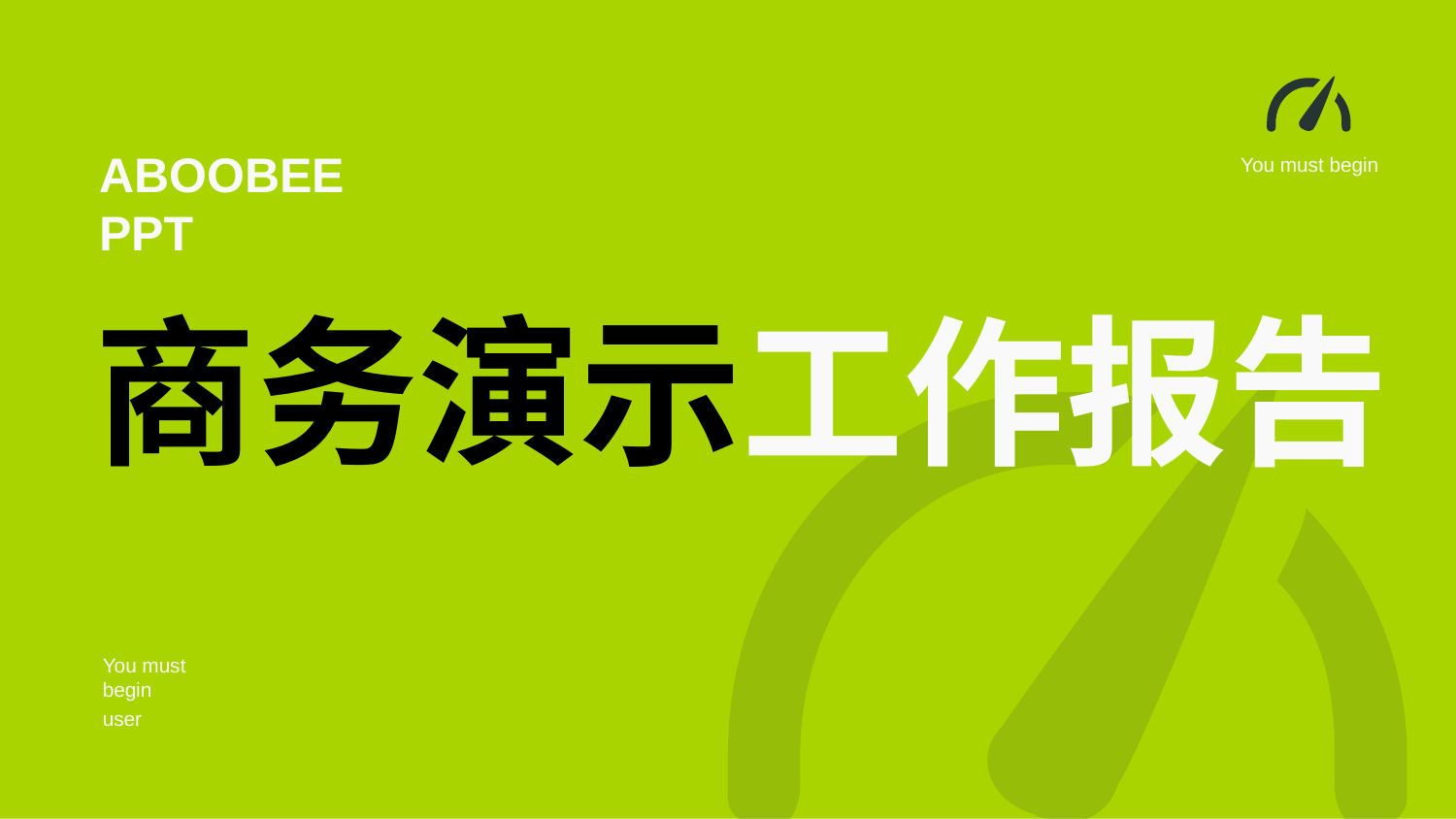

ABOOBEE
PPT
You must begin
商务演示工作报告

You must begin
user